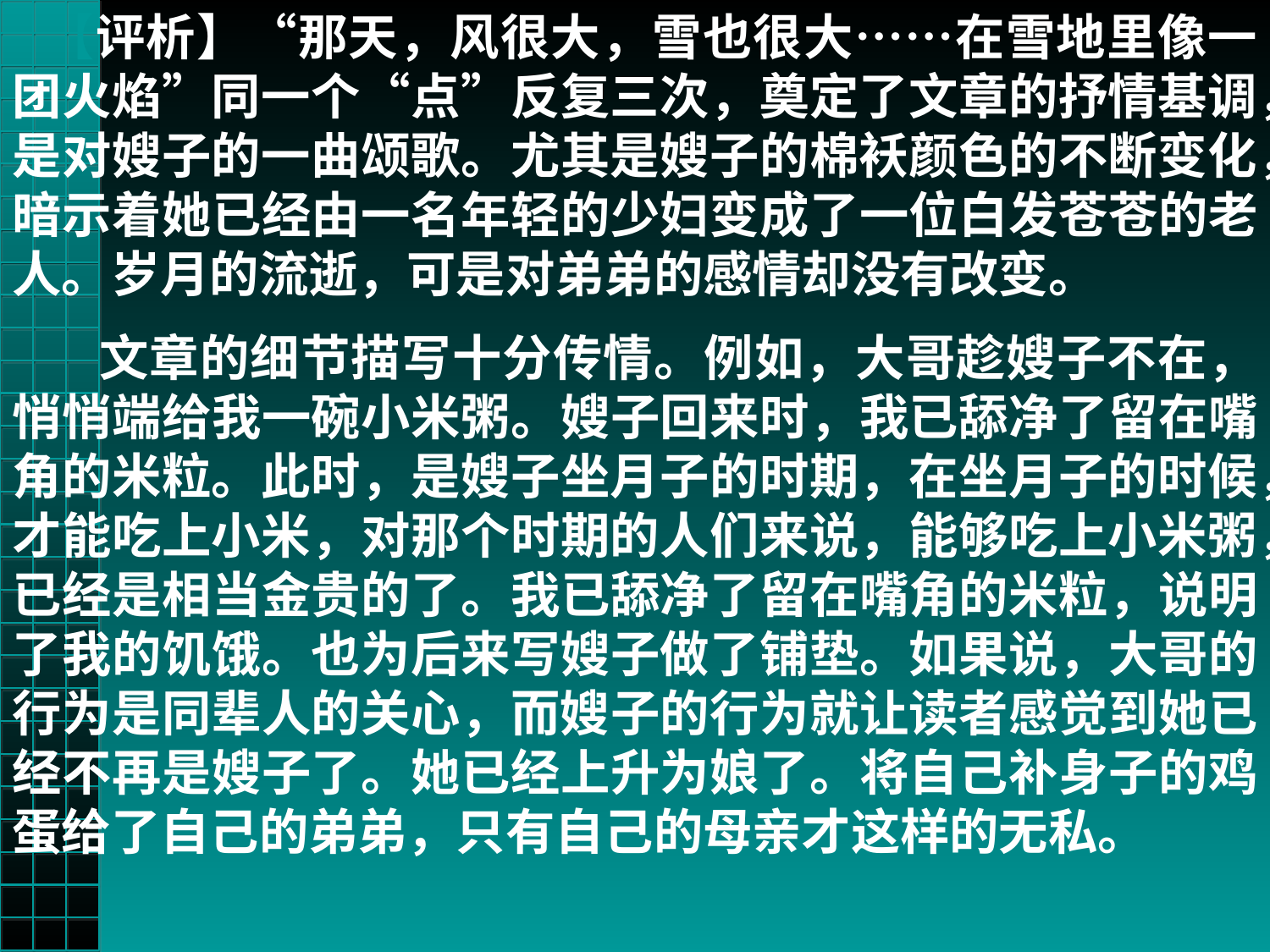

【评析】“那天，风很大，雪也很大……在雪地里像一团火焰”同一个“点”反复三次，奠定了文章的抒情基调，是对嫂子的一曲颂歌。尤其是嫂子的棉袄颜色的不断变化，暗示着她已经由一名年轻的少妇变成了一位白发苍苍的老人。岁月的流逝，可是对弟弟的感情却没有改变。
      文章的细节描写十分传情。例如，大哥趁嫂子不在，悄悄端给我一碗小米粥。嫂子回来时，我已舔净了留在嘴角的米粒。此时，是嫂子坐月子的时期，在坐月子的时候，才能吃上小米，对那个时期的人们来说，能够吃上小米粥，已经是相当金贵的了。我已舔净了留在嘴角的米粒，说明了我的饥饿。也为后来写嫂子做了铺垫。如果说，大哥的行为是同辈人的关心，而嫂子的行为就让读者感觉到她已经不再是嫂子了。她已经上升为娘了。将自己补身子的鸡蛋给了自己的弟弟，只有自己的母亲才这样的无私。